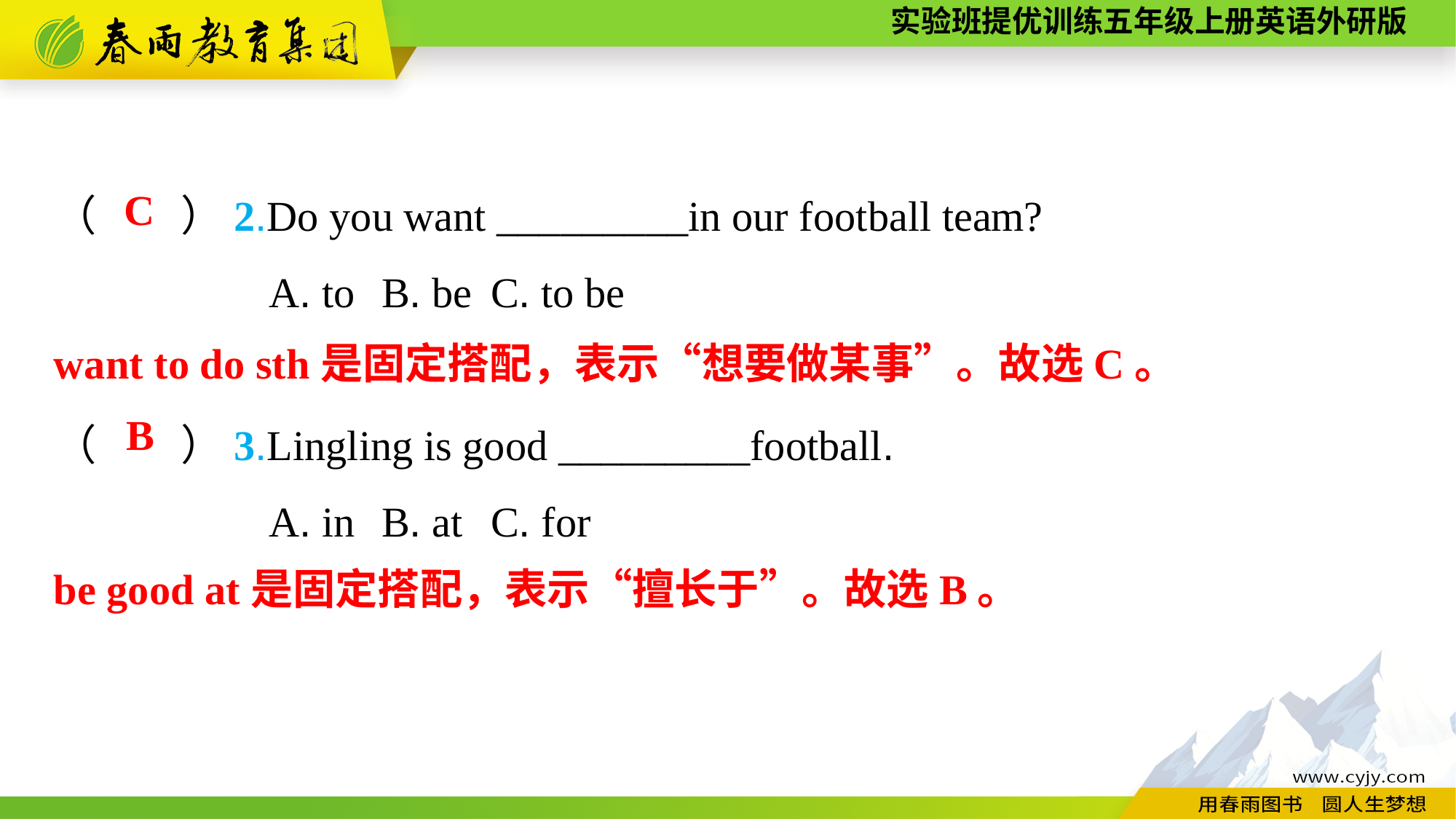

（　　）2.Do you want _________in our football team?
A. to	B. be	C. to be

（　　）3.Lingling is good _________football.
A. in	B. at	C. for
C
want to do sth是固定搭配，表示“想要做某事”。故选C。
B
be good at是固定搭配，表示“擅长于”。故选B。